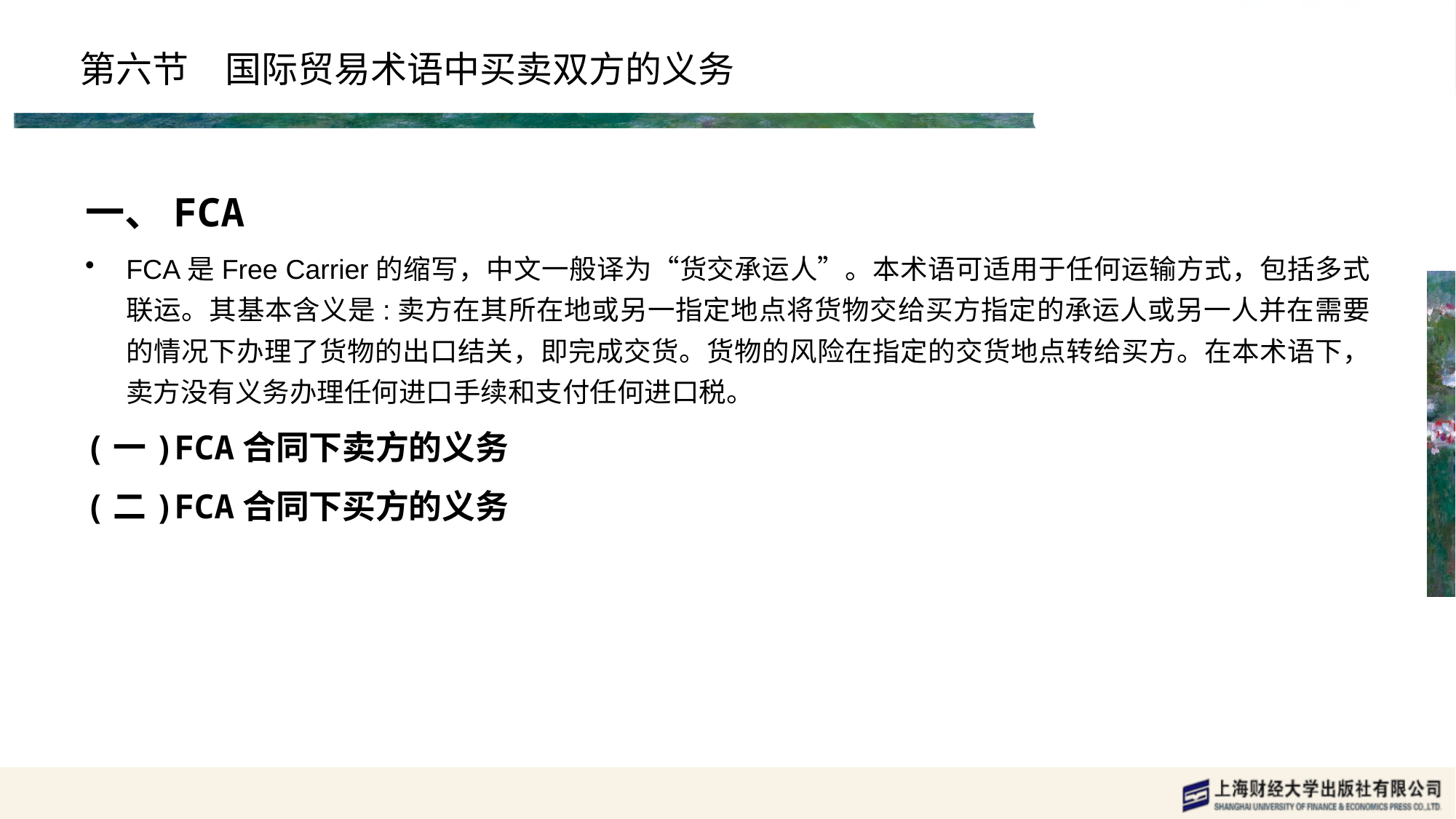

# 第六节　国际贸易术语中买卖双方的义务
一、FCA
FCA是Free Carrier的缩写，中文一般译为“货交承运人”。本术语可适用于任何运输方式，包括多式联运。其基本含义是:卖方在其所在地或另一指定地点将货物交给买方指定的承运人或另一人并在需要的情况下办理了货物的出口结关，即完成交货。货物的风险在指定的交货地点转给买方。在本术语下，卖方没有义务办理任何进口手续和支付任何进口税。
(一)FCA合同下卖方的义务
(二)FCA合同下买方的义务